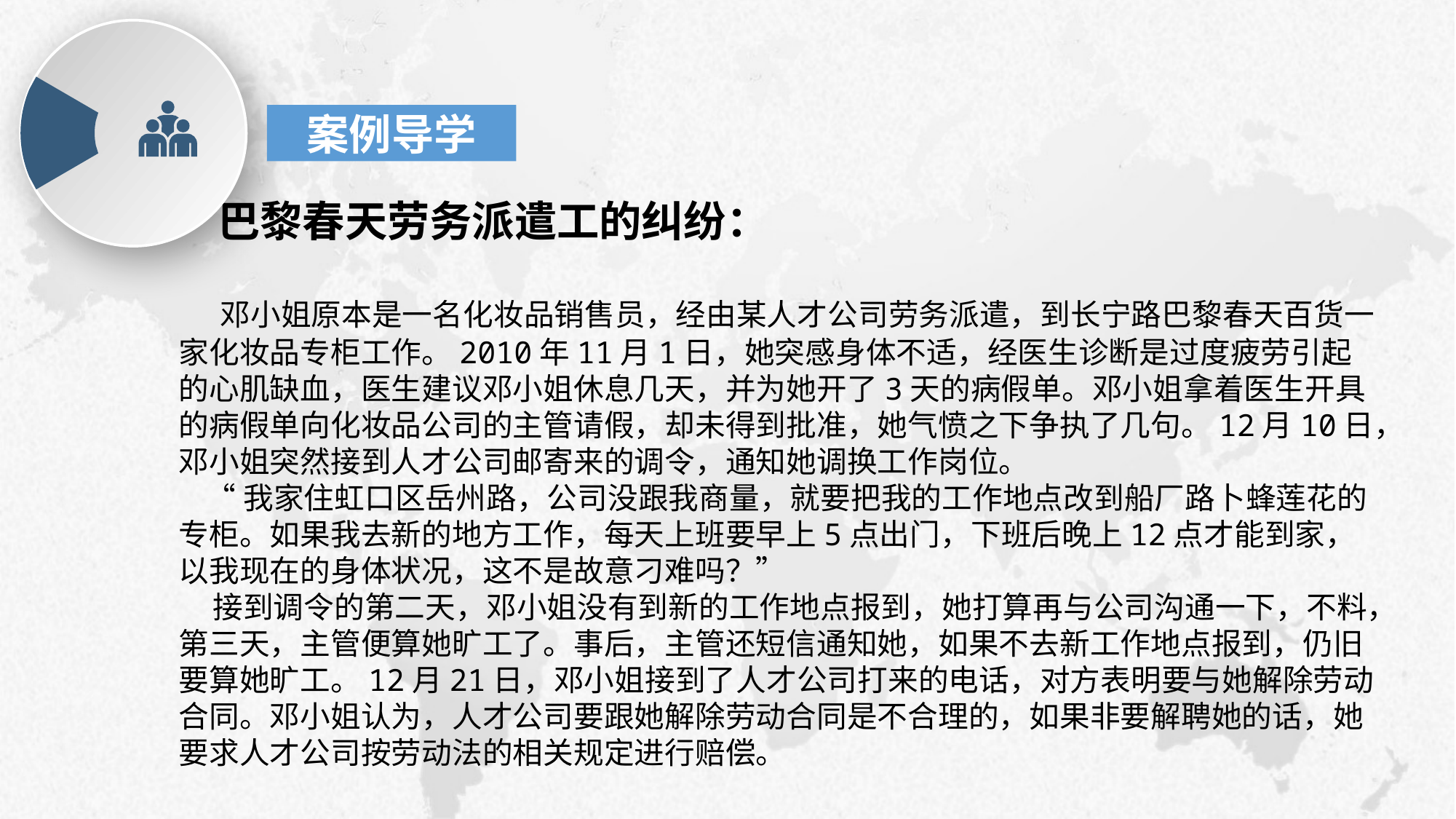

案例导学
   巴黎春天劳务派遣工的纠纷：

    邓小姐原本是一名化妆品销售员，经由某人才公司劳务派遣，到长宁路巴黎春天百货一家化妆品专柜工作。2010年11月1日，她突感身体不适，经医生诊断是过度疲劳引起的心肌缺血，医生建议邓小姐休息几天，并为她开了3天的病假单。邓小姐拿着医生开具的病假单向化妆品公司的主管请假，却未得到批准，她气愤之下争执了几句。12月10日，邓小姐突然接到人才公司邮寄来的调令，通知她调换工作岗位。
    “我家住虹口区岳州路，公司没跟我商量，就要把我的工作地点改到船厂路卜蜂莲花的专柜。如果我去新的地方工作，每天上班要早上5点出门，下班后晚上12点才能到家，以我现在的身体状况，这不是故意刁难吗？”
    接到调令的第二天，邓小姐没有到新的工作地点报到，她打算再与公司沟通一下，不料，第三天，主管便算她旷工了。事后，主管还短信通知她，如果不去新工作地点报到，仍旧要算她旷工。12月21日，邓小姐接到了人才公司打来的电话，对方表明要与她解除劳动合同。邓小姐认为，人才公司要跟她解除劳动合同是不合理的，如果非要解聘她的话，她要求人才公司按劳动法的相关规定进行赔偿。